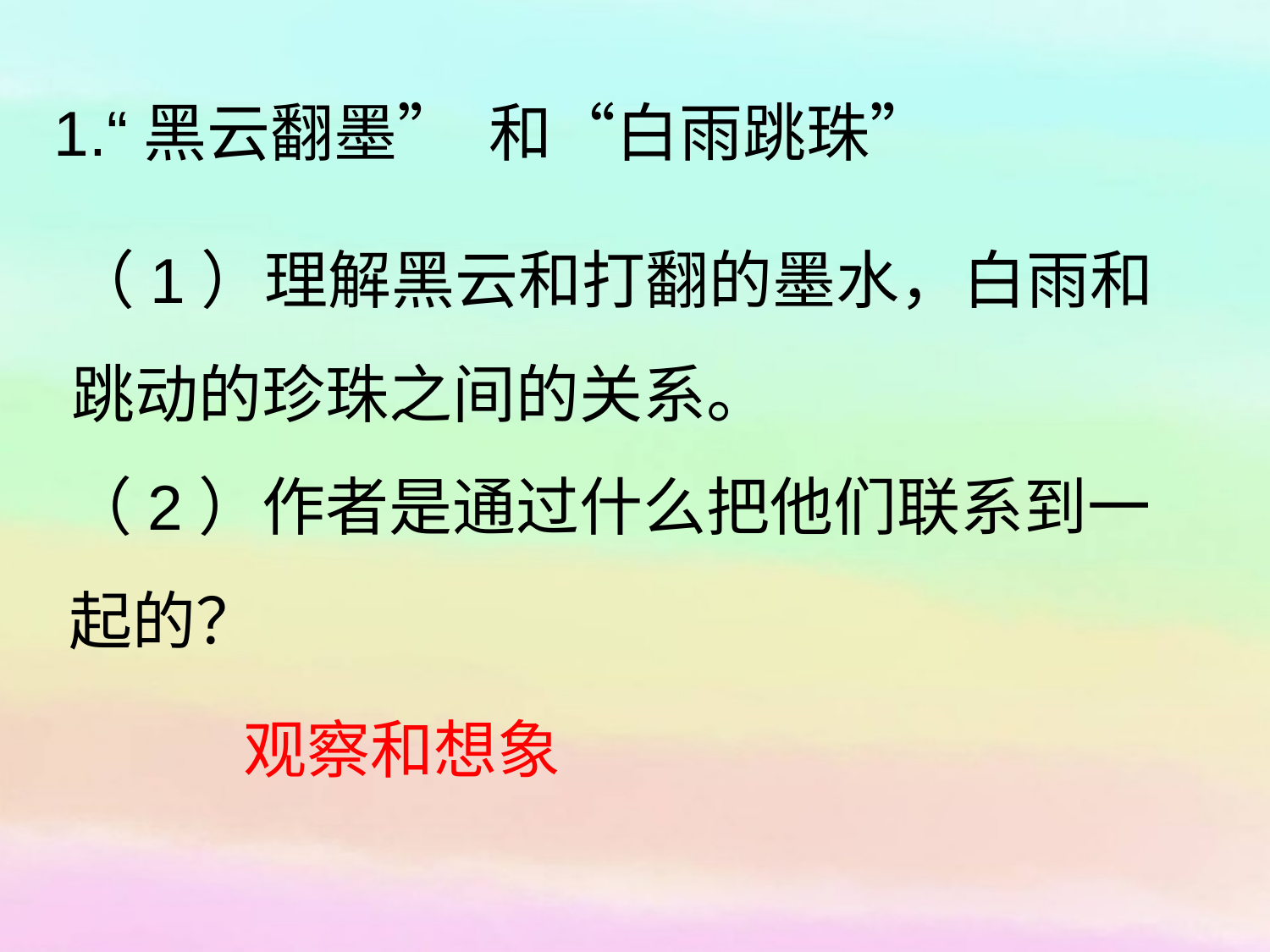

1.“黑云翻墨”  和“白雨跳珠”
（1）理解黑云和打翻的墨水，白雨和跳动的珍珠之间的关系。
（2）作者是通过什么把他们联系到一起的？
观察和想象